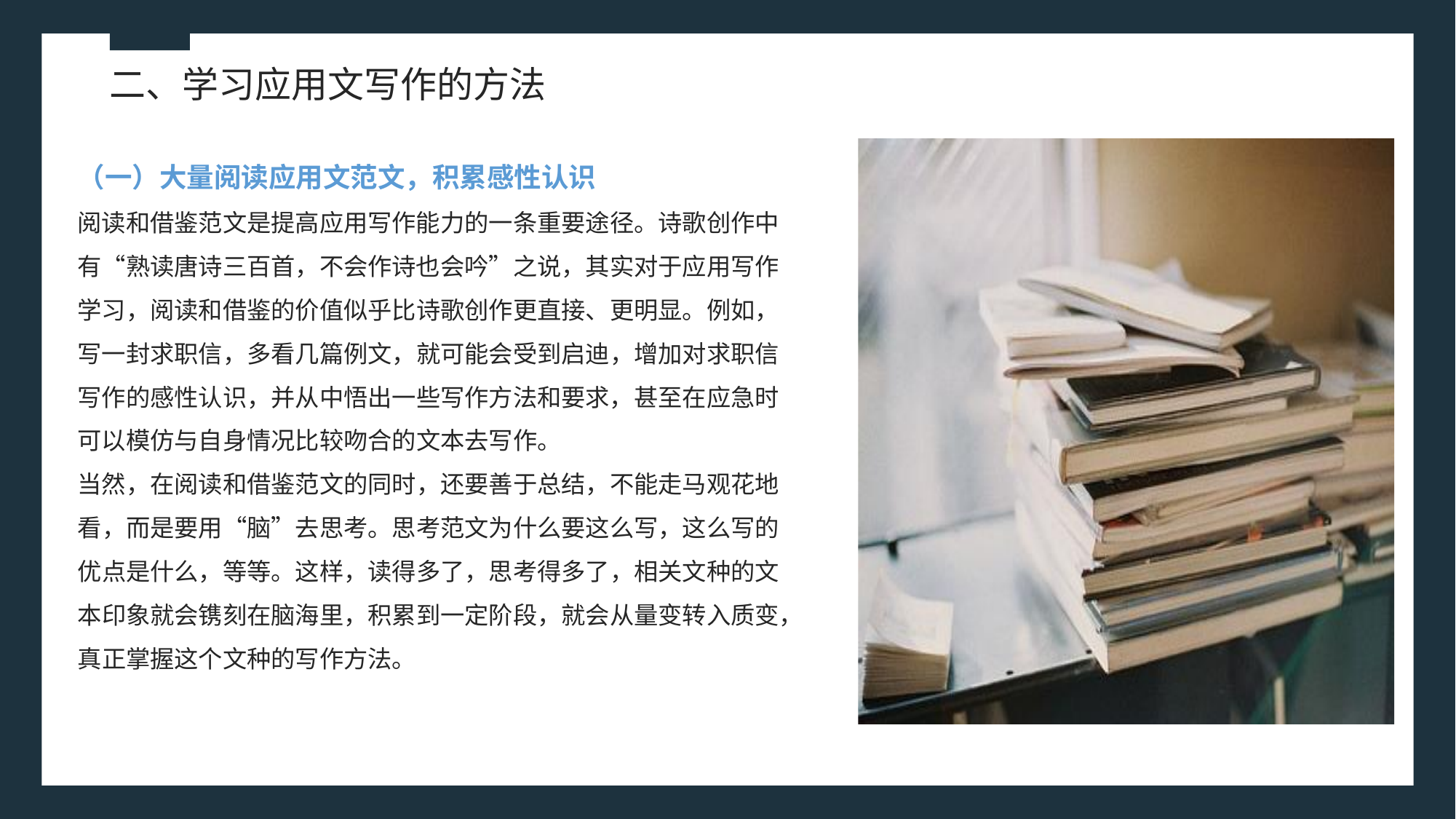

二、学习应用文写作的方法
（一）大量阅读应用文范文，积累感性认识
阅读和借鉴范文是提高应用写作能力的一条重要途径。诗歌创作中有“熟读唐诗三百首，不会作诗也会吟”之说，其实对于应用写作学习，阅读和借鉴的价值似乎比诗歌创作更直接、更明显。例如，写一封求职信，多看几篇例文，就可能会受到启迪，增加对求职信写作的感性认识，并从中悟出一些写作方法和要求，甚至在应急时可以模仿与自身情况比较吻合的文本去写作。
当然，在阅读和借鉴范文的同时，还要善于总结，不能走马观花地看，而是要用“脑”去思考。思考范文为什么要这么写，这么写的优点是什么，等等。这样，读得多了，思考得多了，相关文种的文本印象就会镌刻在脑海里，积累到一定阶段，就会从量变转入质变，真正掌握这个文种的写作方法。